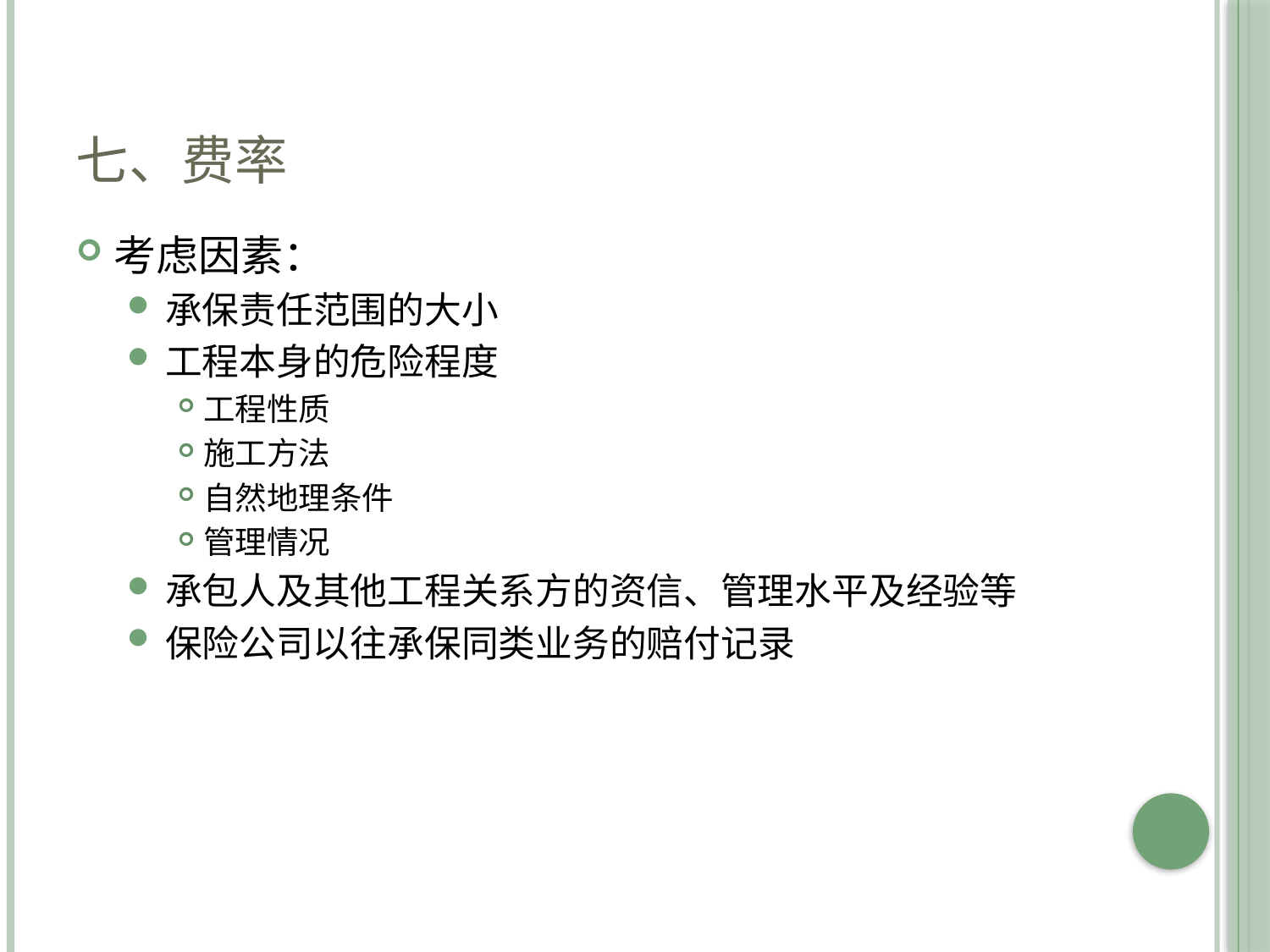

# 七、费率
考虑因素：
承保责任范围的大小
工程本身的危险程度
工程性质
施工方法
自然地理条件
管理情况
承包人及其他工程关系方的资信、管理水平及经验等
保险公司以往承保同类业务的赔付记录